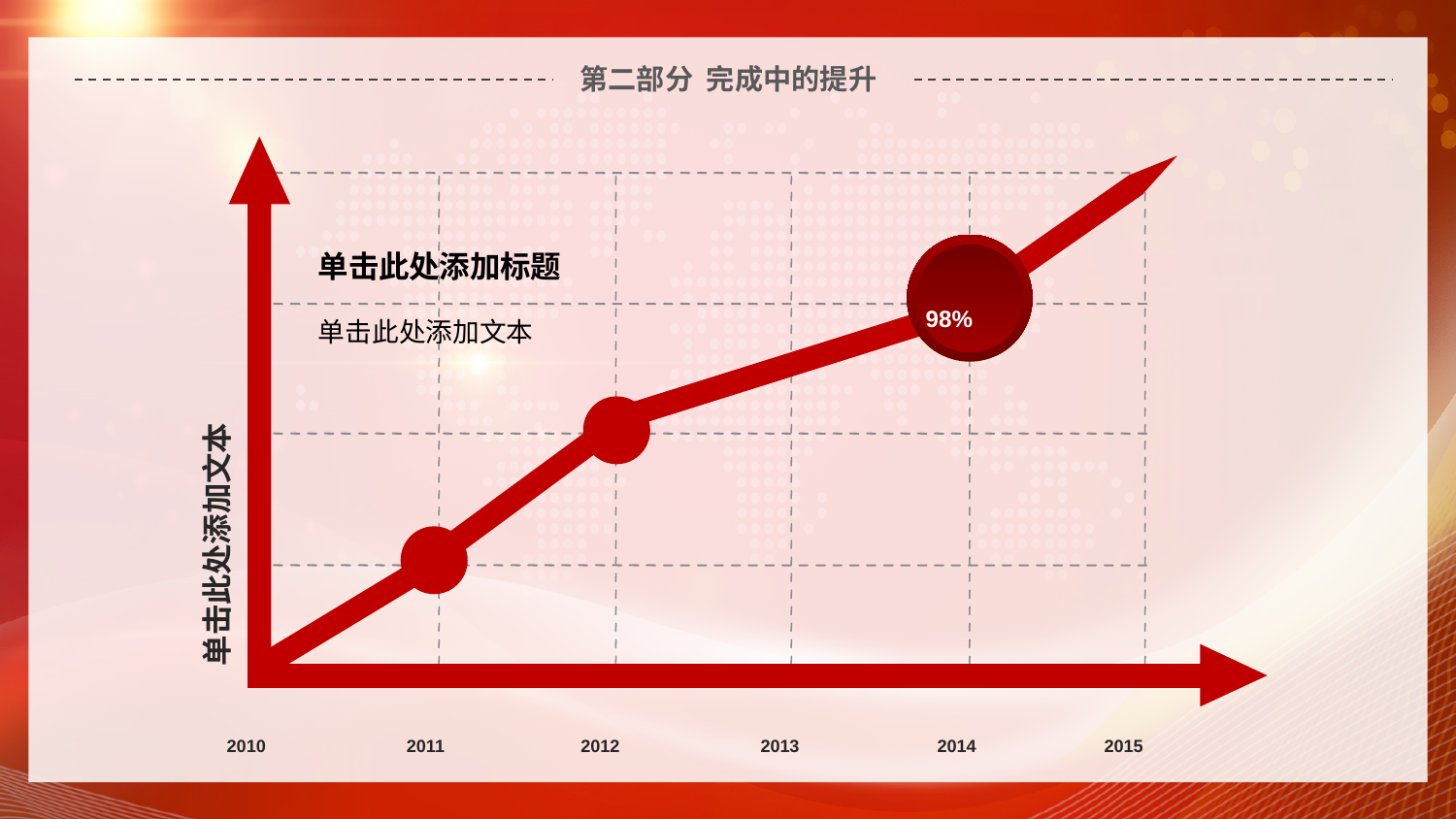

延迟符
# 第二部分  完成中的提升

单击此处添加标题
单击此处添加文本

98%

单击此处添加文本

2010
2011
2012
2013
2014
2015